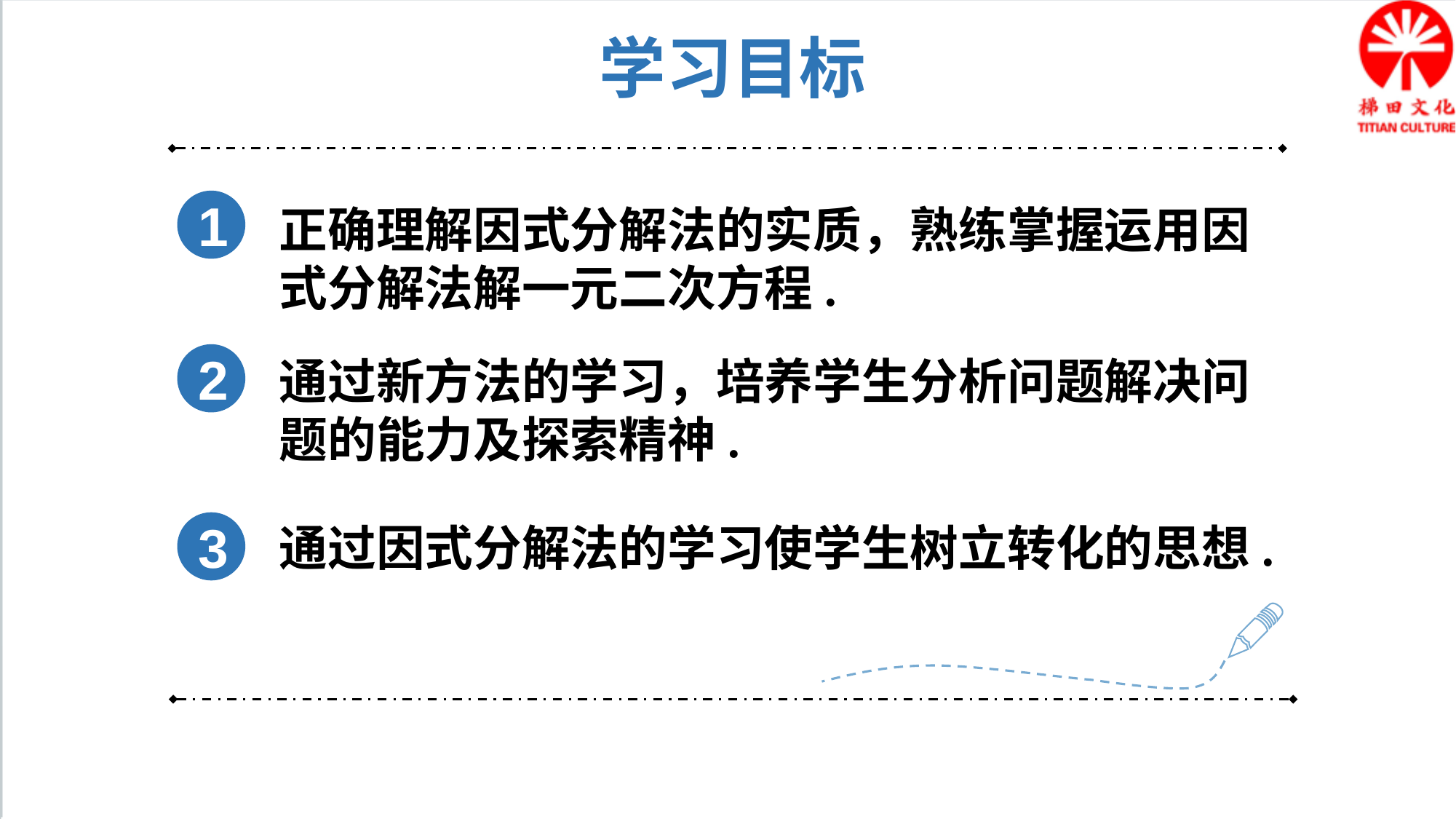

学习目标
1
正确理解因式分解法的实质，熟练掌握运用因式分解法解一元二次方程.
2
通过新方法的学习，培养学生分析问题解决问题的能力及探索精神.
3
通过因式分解法的学习使学生树立转化的思想.